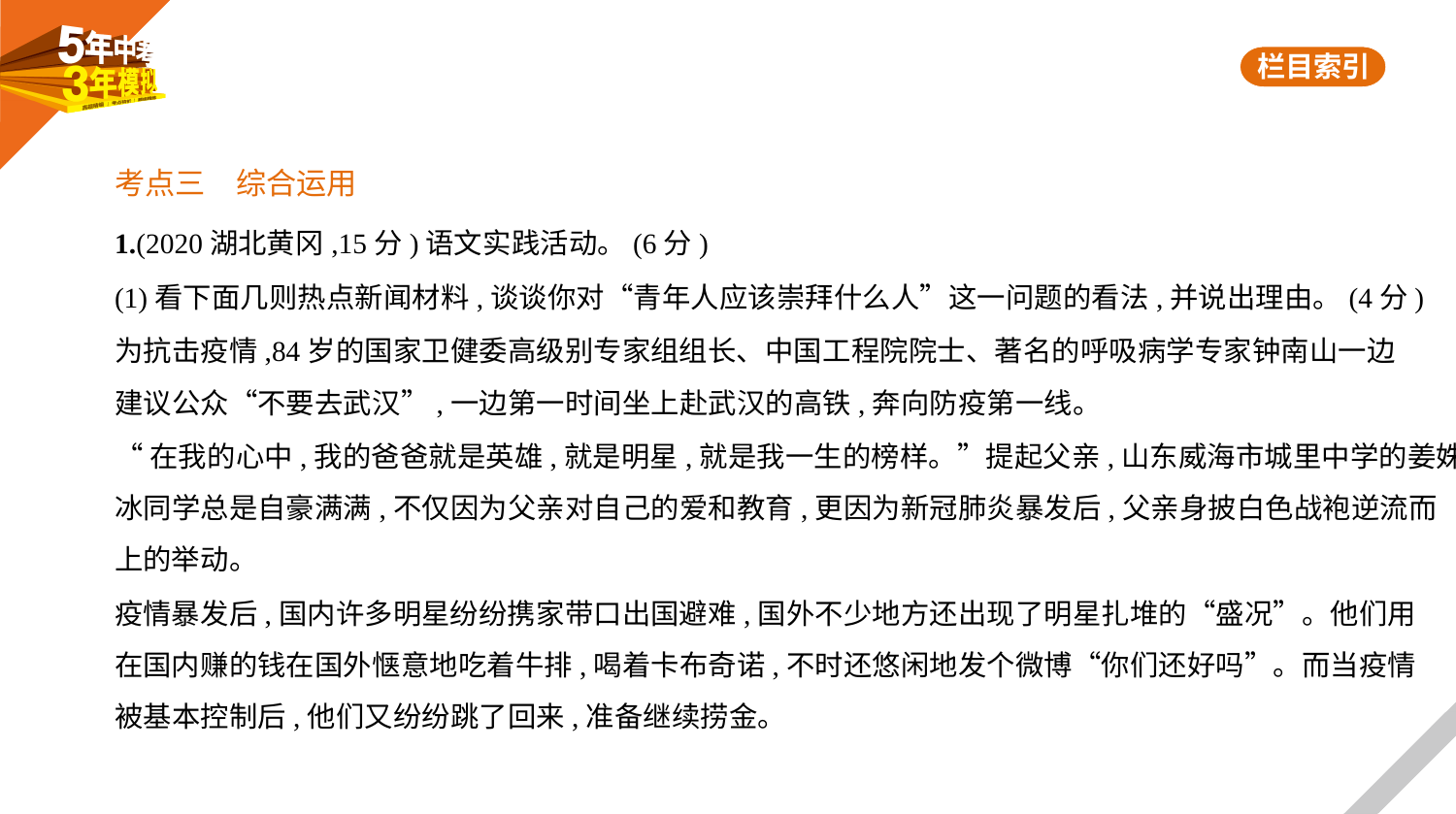

考点三　综合运用
1.(2020湖北黄冈,15分)语文实践活动。(6分)
(1)看下面几则热点新闻材料,谈谈你对“青年人应该崇拜什么人”这一问题的看法,并说出理由。(4分)
为抗击疫情,84岁的国家卫健委高级别专家组组长、中国工程院院士、著名的呼吸病学专家钟南山一边
建议公众“不要去武汉”,一边第一时间坐上赴武汉的高铁,奔向防疫第一线。
“在我的心中,我的爸爸就是英雄,就是明星,就是我一生的榜样。”提起父亲,山东威海市城里中学的姜姝
冰同学总是自豪满满,不仅因为父亲对自己的爱和教育,更因为新冠肺炎暴发后,父亲身披白色战袍逆流而
上的举动。
疫情暴发后,国内许多明星纷纷携家带口出国避难,国外不少地方还出现了明星扎堆的“盛况”。他们用
在国内赚的钱在国外惬意地吃着牛排,喝着卡布奇诺,不时还悠闲地发个微博“你们还好吗”。而当疫情
被基本控制后,他们又纷纷跳了回来,准备继续捞金。